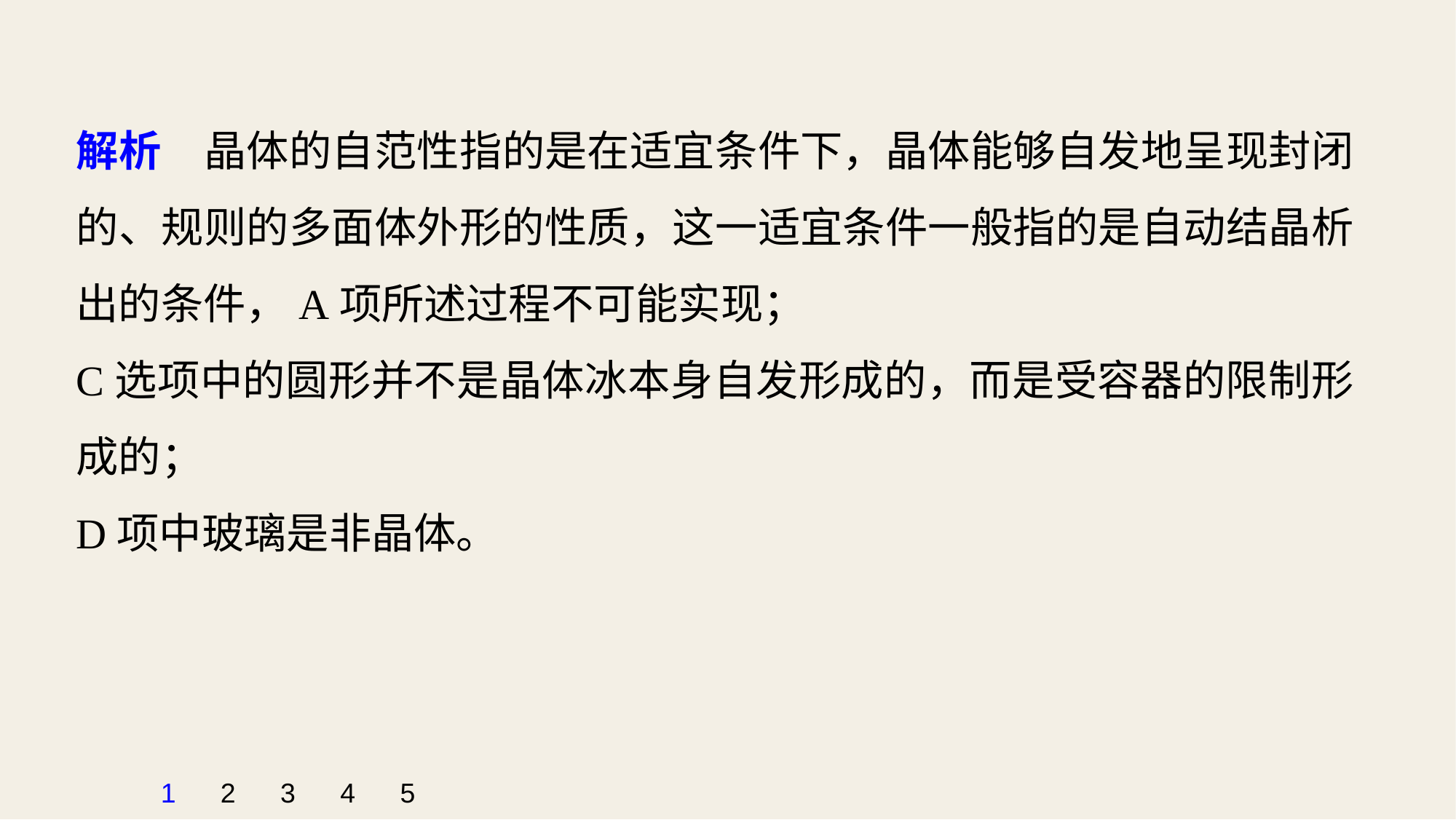

解析　晶体的自范性指的是在适宜条件下，晶体能够自发地呈现封闭的、规则的多面体外形的性质，这一适宜条件一般指的是自动结晶析出的条件，A项所述过程不可能实现；
C选项中的圆形并不是晶体冰本身自发形成的，而是受容器的限制形成的；
D项中玻璃是非晶体。
1
2
3
4
5